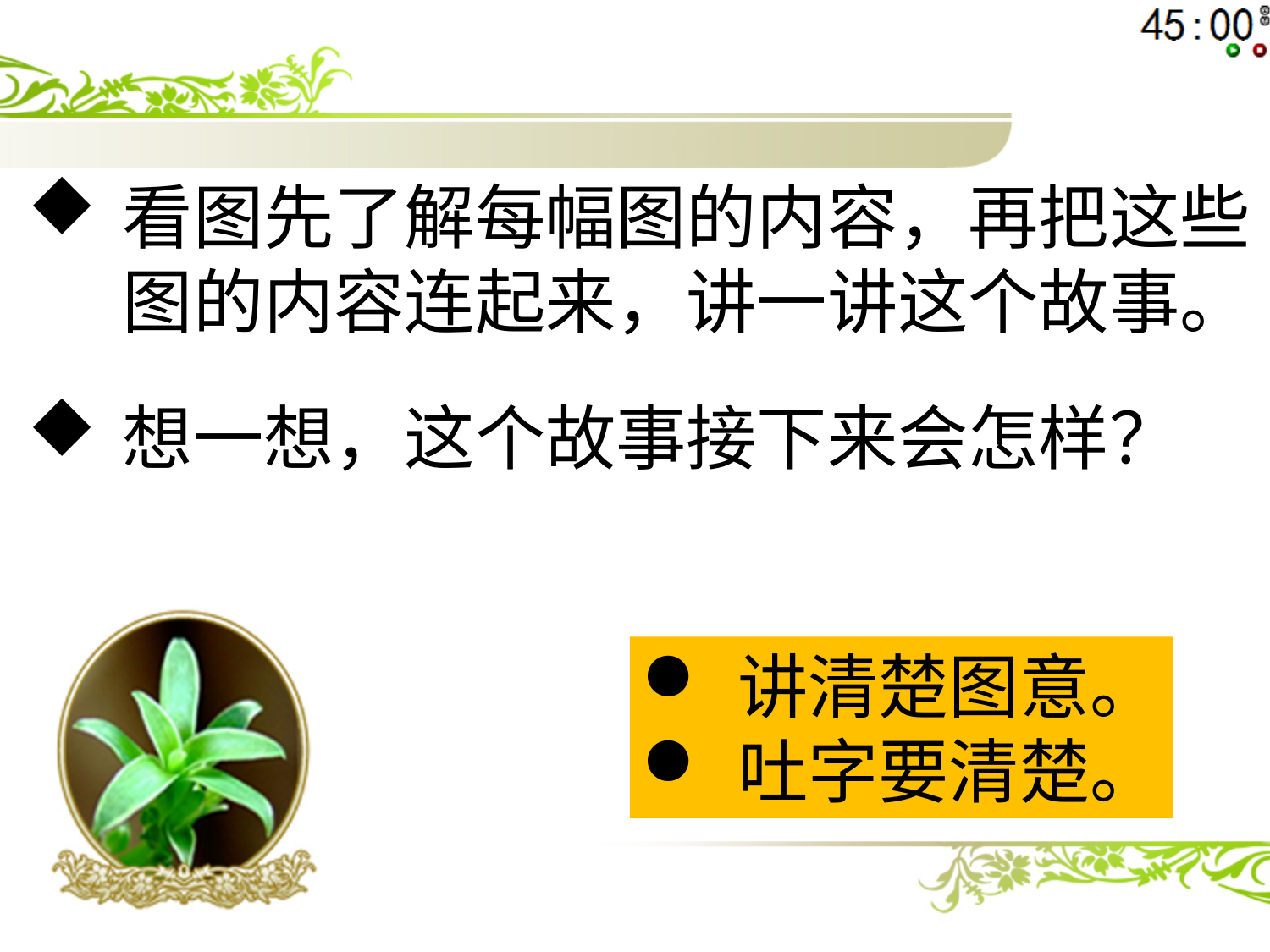

看图先了解每幅图的内容，再把这些图的内容连起来，讲一讲这个故事。
想一想，这个故事接下来会怎样？
讲清楚图意。
吐字要清楚。